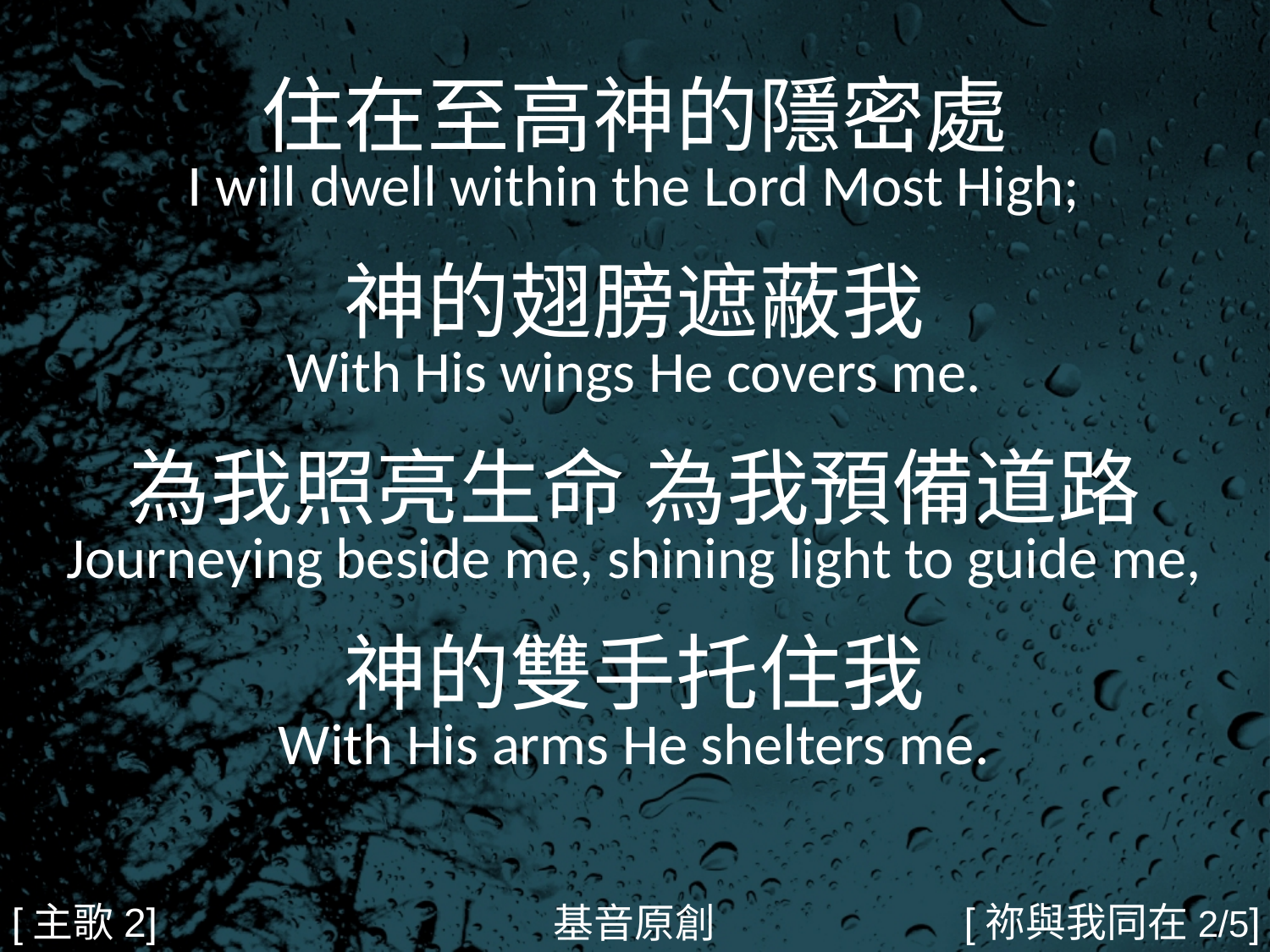

住在至高神的隱密處
I will dwell within the Lord Most High;

神的翅膀遮蔽我
With His wings He covers me.

為我照亮生命 為我預備道路
Journeying beside me, shining light to guide me,

神的雙手托住我
With His arms He shelters me.
#

[主歌2]
[祢與我同在2/5]
基音原創